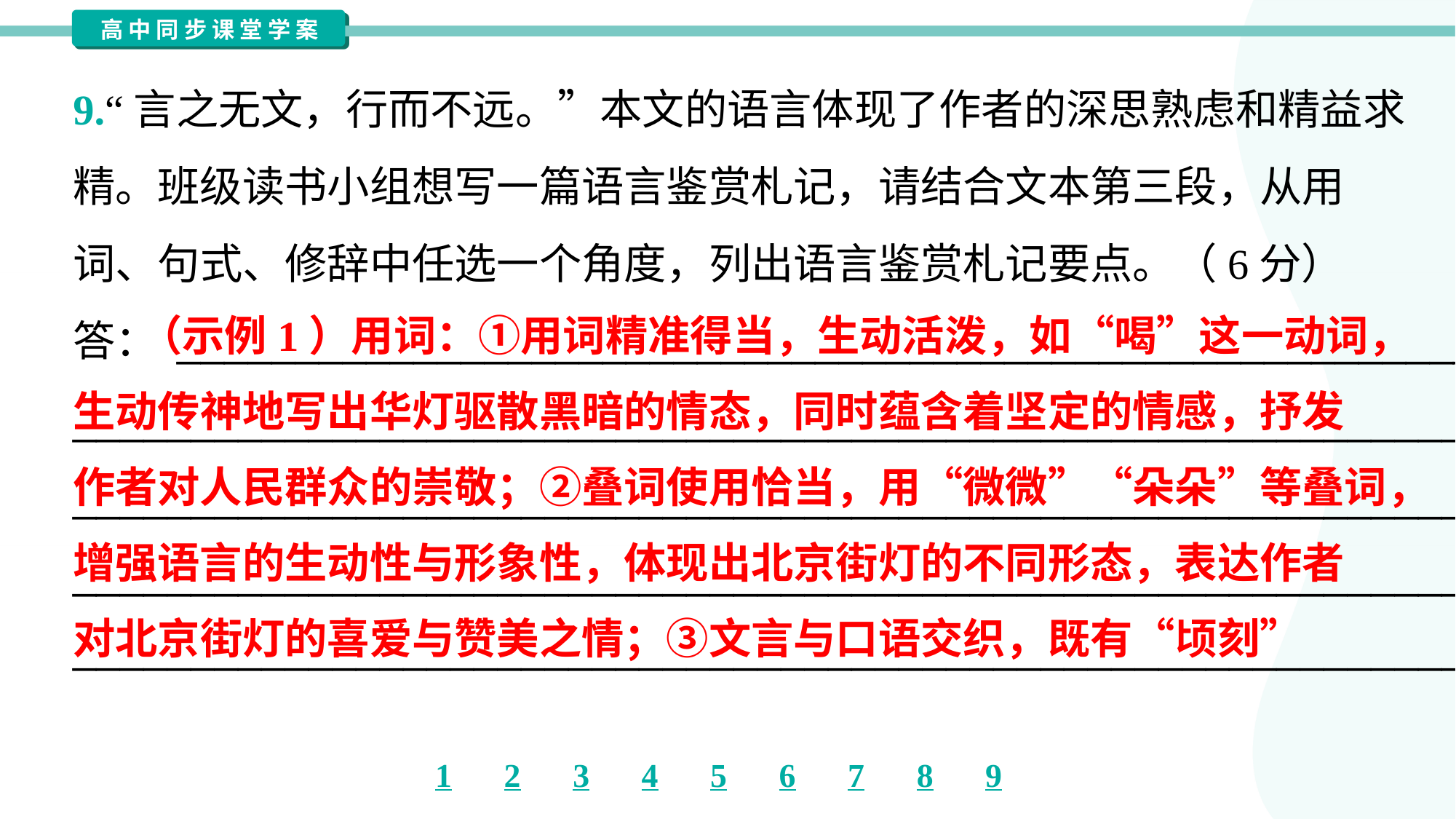

9.“言之无文，行而不远。”本文的语言体现了作者的深思熟虑和精益求
精。班级读书小组想写一篇语言鉴赏札记，请结合文本第三段，从用
词、句式、修辞中任选一个角度，列出语言鉴赏札记要点。（6分）
答： ________________________________________________________
_____________________________________________________________
_____________________________________________________________
_____________________________________________________________
_____________________________________________________________
      （示例1）用词：①用词精准得当，生动活泼，如“喝”这一动词，
生动传神地写出华灯驱散黑暗的情态，同时蕴含着坚定的情感，抒发
作者对人民群众的崇敬；②叠词使用恰当，用“微微”“朵朵”等叠词，
增强语言的生动性与形象性，体现出北京街灯的不同形态，表达作者
对北京街灯的喜爱与赞美之情；③文言与口语交织，既有“顷刻”